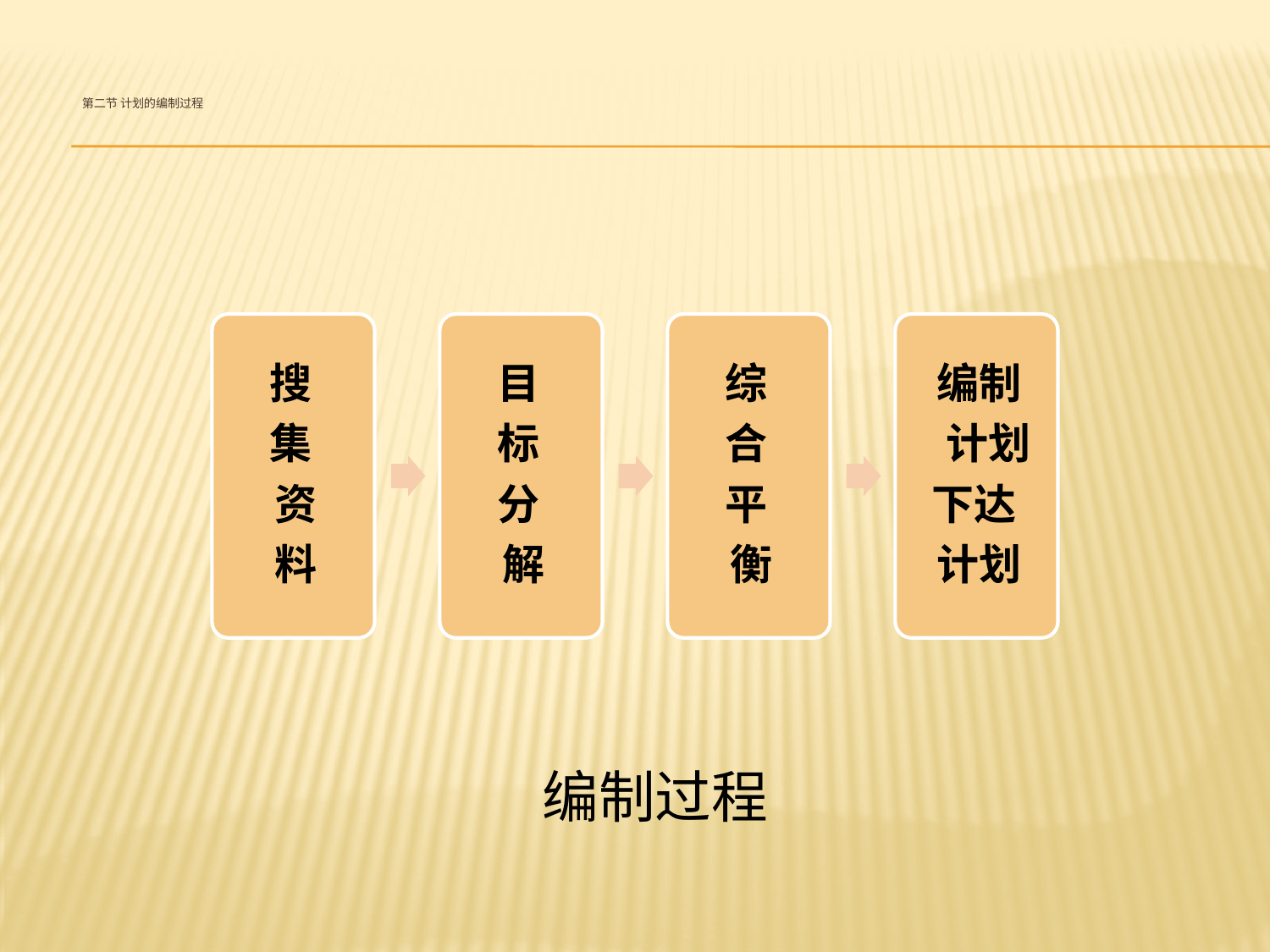

# 第二节 计划的编制过程

搜
集
资
料

目
标
分
解

综
合
平
衡

编制
 计划
下达
计划
编制过程